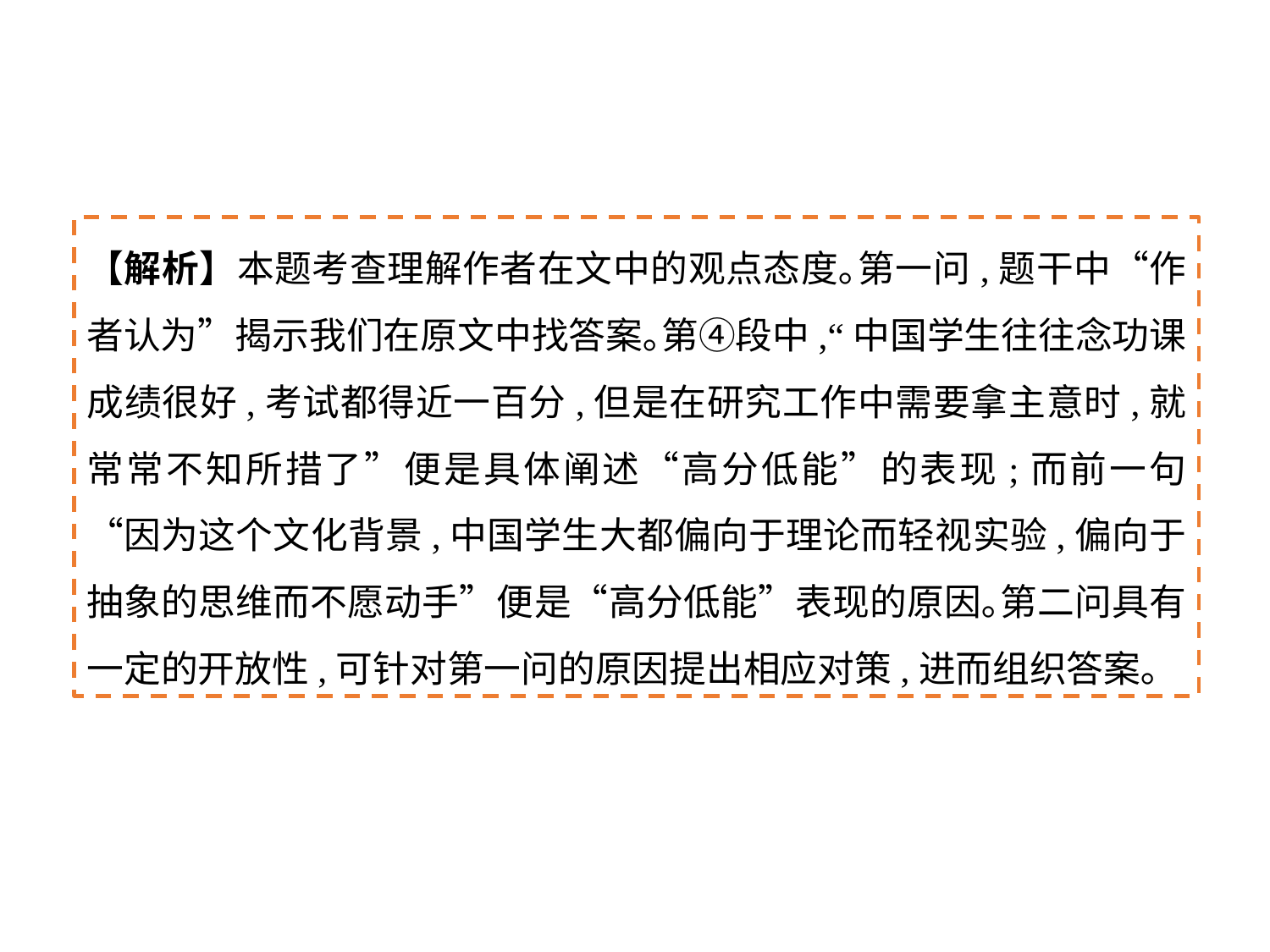

【解析】本题考查理解作者在文中的观点态度｡第一问,题干中“作者认为”揭示我们在原文中找答案｡第④段中,“中国学生往往念功课成绩很好,考试都得近一百分,但是在研究工作中需要拿主意时,就常常不知所措了”便是具体阐述“高分低能”的表现;而前一句“因为这个文化背景,中国学生大都偏向于理论而轻视实验,偏向于抽象的思维而不愿动手”便是“高分低能”表现的原因｡第二问具有一定的开放性,可针对第一问的原因提出相应对策,进而组织答案｡